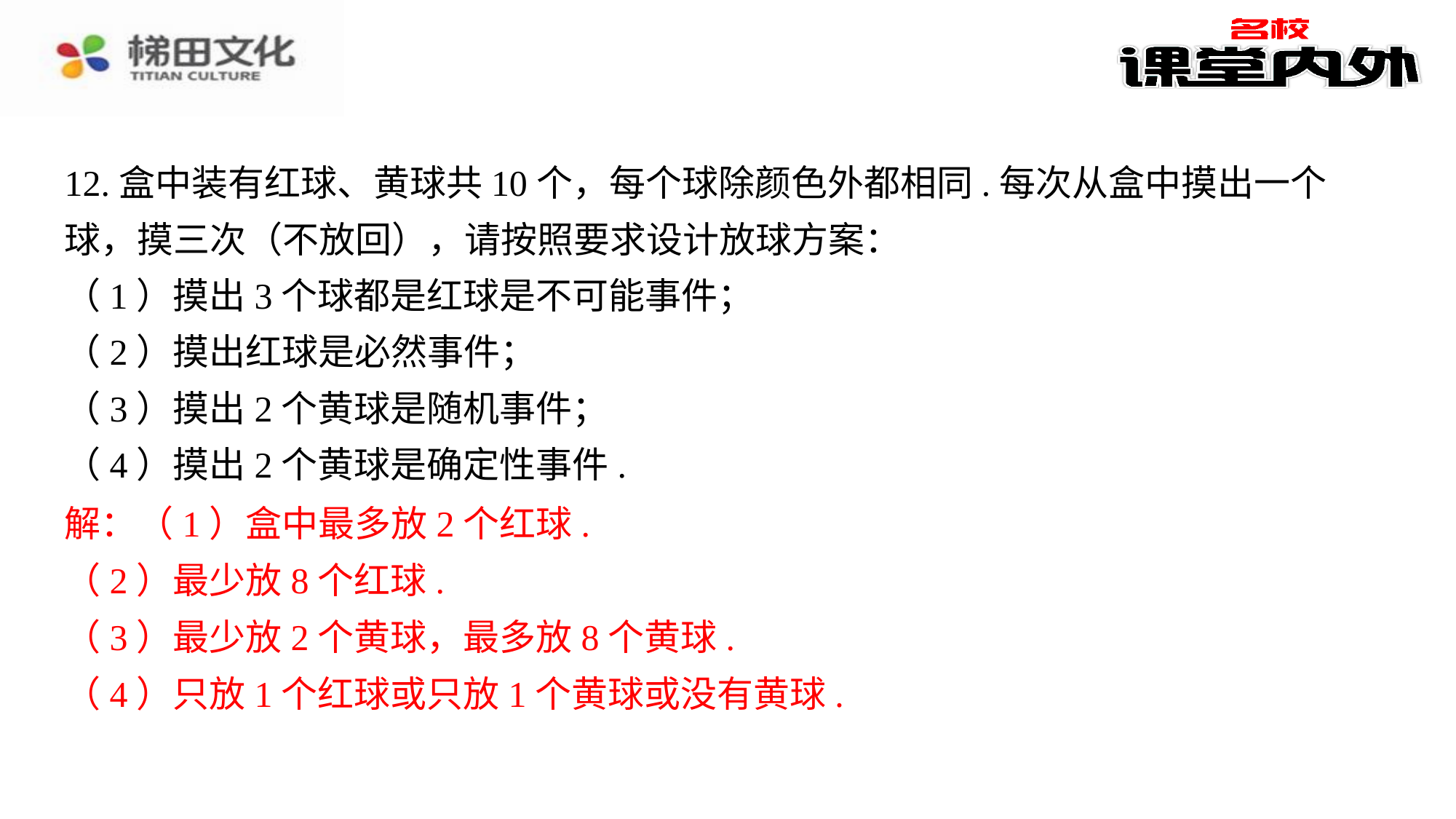

12.盒中装有红球、黄球共10个，每个球除颜色外都相同.每次从盒中摸出一个球，摸三次（不放回），请按照要求设计放球方案：
（1）摸出3个球都是红球是不可能事件；
（2）摸出红球是必然事件；
（3）摸出2个黄球是随机事件；
（4）摸出2个黄球是确定性事件.
解：（1）盒中最多放2个红球.⁠
（2）最少放8个红球.⁠
（3）最少放2个黄球，最多放8个黄球.⁠
（4）只放1个红球或只放1个黄球或没有黄球.⁠
解：（1）盒中最多放2个红球.
（2）最少放8个红球.
（3）最少放2个黄球，最多放8个黄球.
（4）只放1个红球或只放1个黄球或没有黄球.